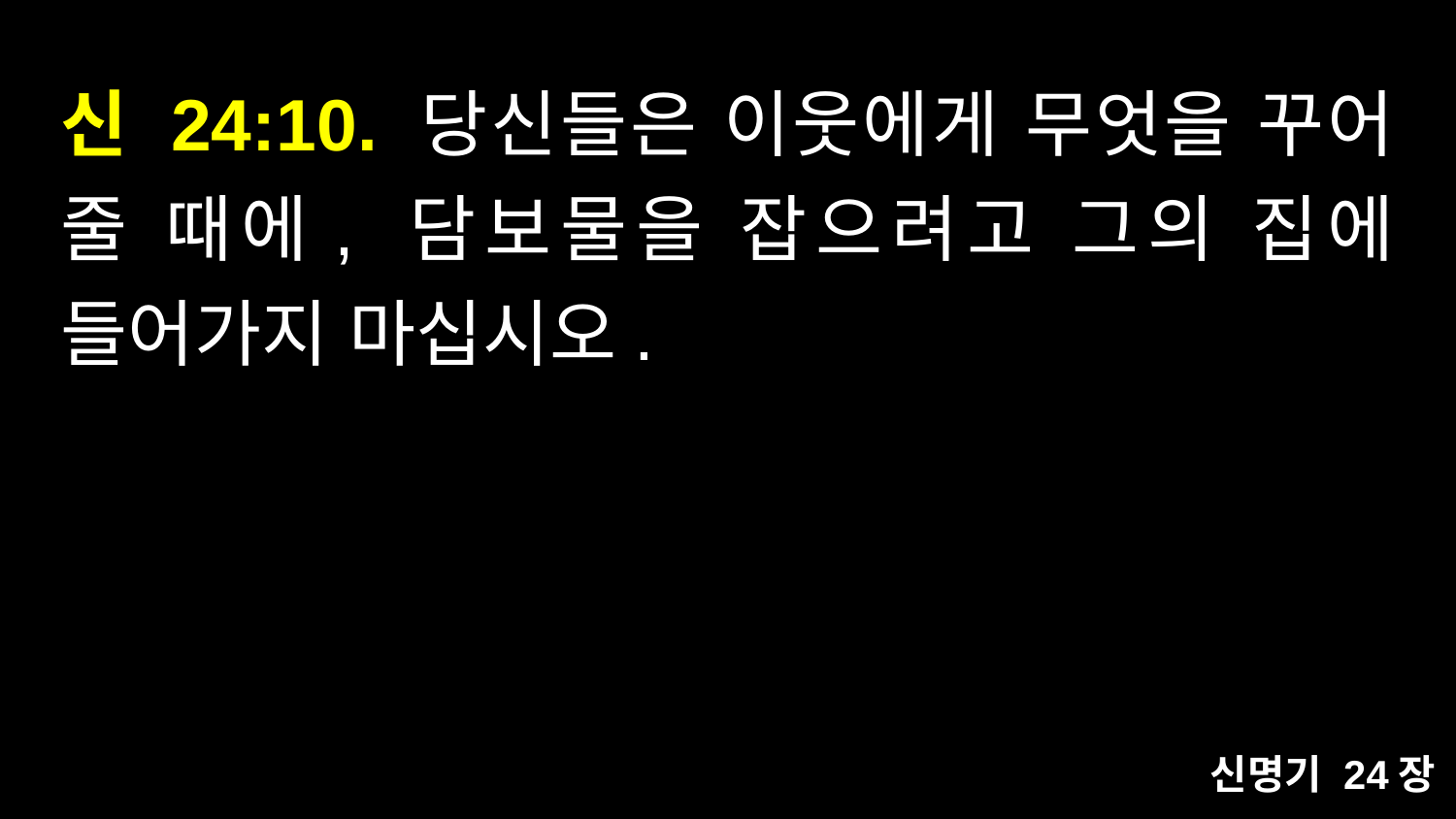

# 신 24:10. 당신들은 이웃에게 무엇을 꾸어 줄 때에, 담보물을 잡으려고 그의 집에 들어가지 마십시오.
신명기 24장